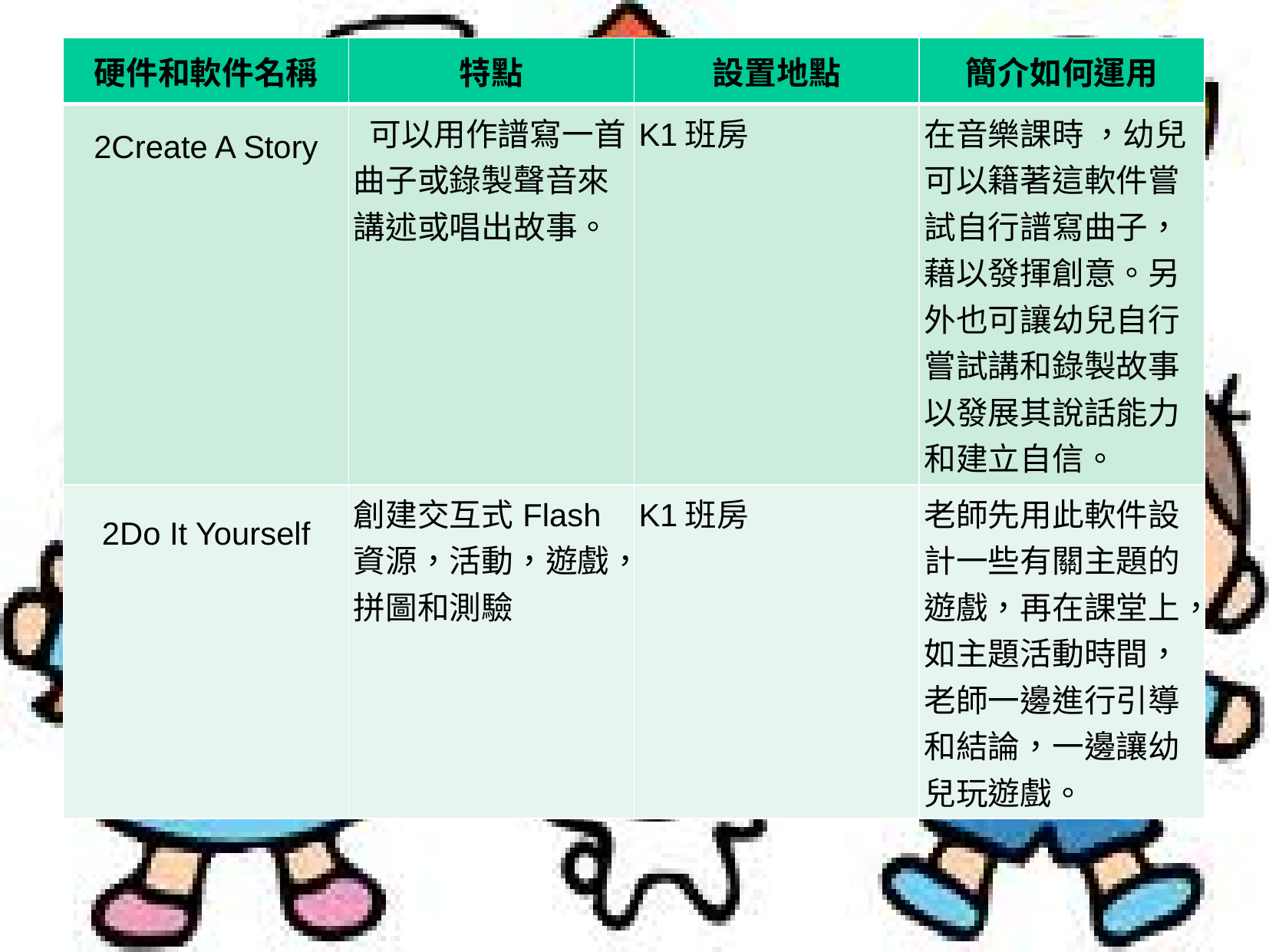

| 硬件和軟件名稱 | 特點 | 設置地點 | 簡介如何運用 |
| --- | --- | --- | --- |
| 2Create A Story | 可以用作譜寫一首曲子或錄製聲音來講述或唱出故事。 | K1班房 | 在音樂課時 ，幼兒可以籍著這軟件嘗試自行譜寫曲子，藉以發揮創意。另外也可讓幼兒自行嘗試講和錄製故事以發展其說話能力和建立自信。 |
| 2Do It Yourself | 創建交互式Flash資源，活動，遊戲，拼圖和測驗 | K1班房 | 老師先用此軟件設計一些有關主題的遊戲，再在課堂上，如主題活動時間，老師一邊進行引導和結論，一邊讓幼兒玩遊戲。 |